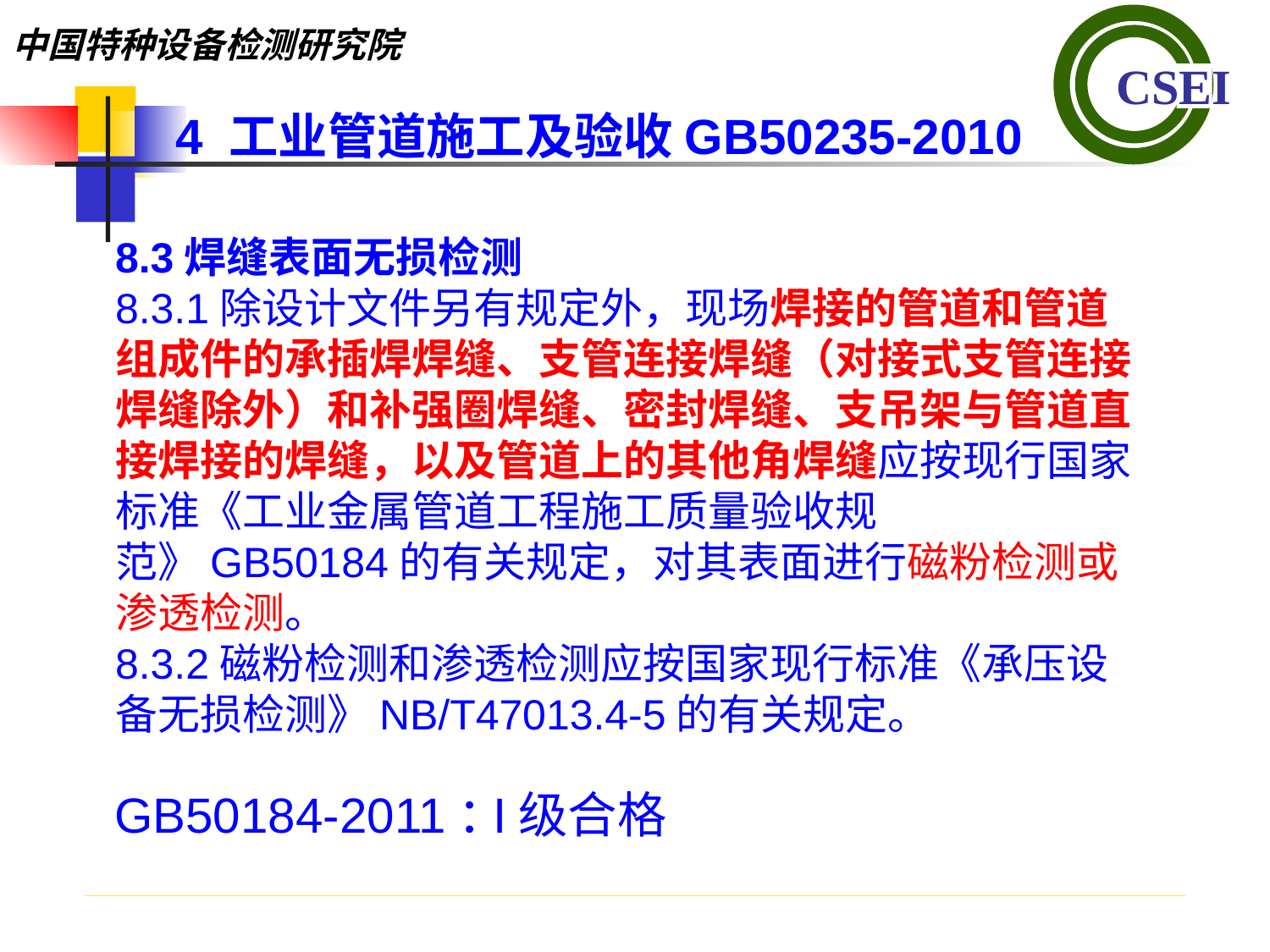

4 工业管道施工及验收GB50235-2010
8.3焊缝表面无损检测
8.3.1除设计文件另有规定外，现场焊接的管道和管道组成件的承插焊焊缝、支管连接焊缝（对接式支管连接焊缝除外）和补强圈焊缝、密封焊缝、支吊架与管道直接焊接的焊缝，以及管道上的其他角焊缝应按现行国家标准《工业金属管道工程施工质量验收规范》GB50184的有关规定，对其表面进行磁粉检测或渗透检测。8.3.2磁粉检测和渗透检测应按国家现行标准《承压设备无损检测》NB/T47013.4-5的有关规定。
GB50184-2011：
I级合格